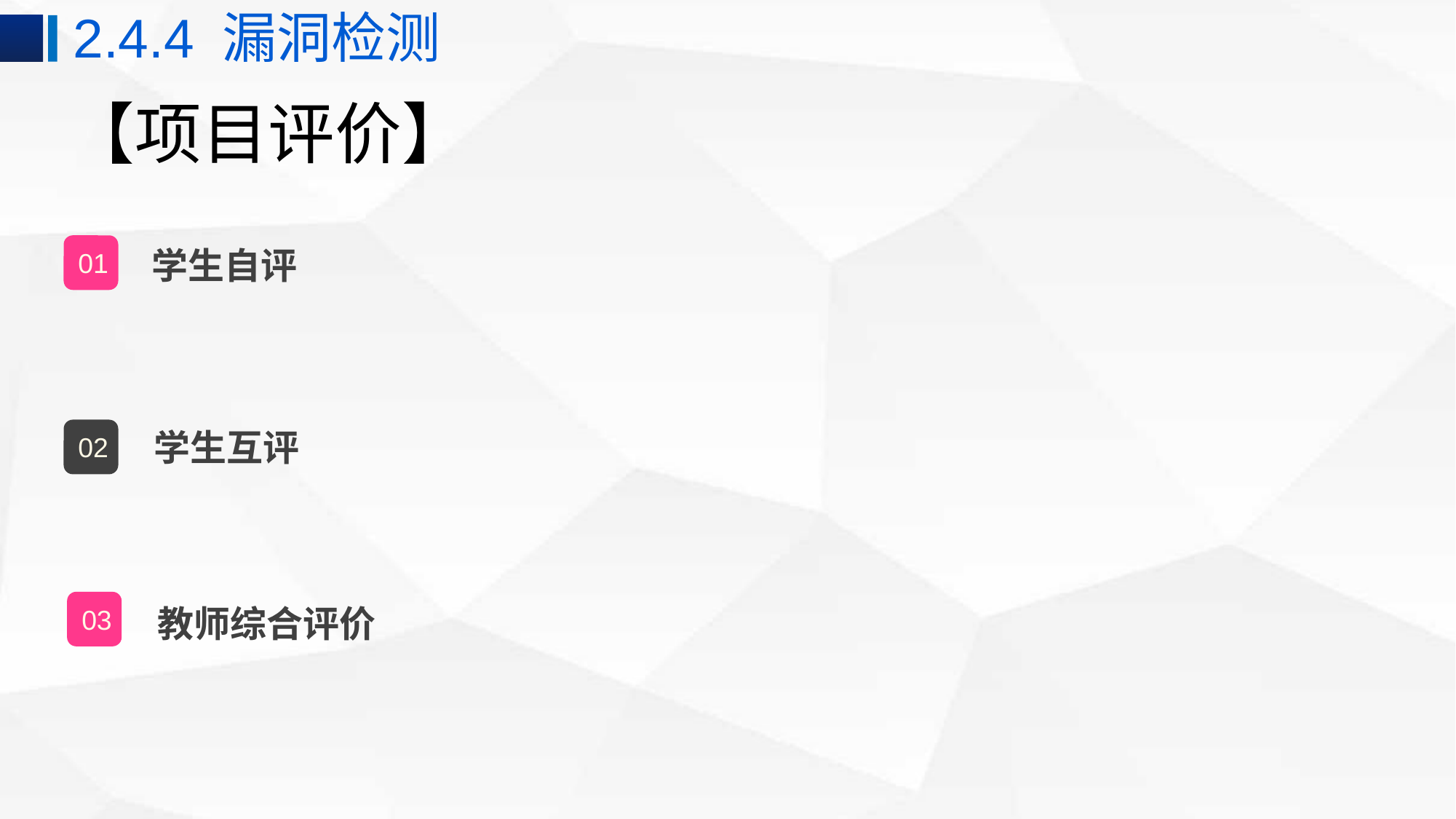

2.4.4 漏洞检测

# 【项目评价】

学生自评
01

学生互评

02

教师综合评价
03